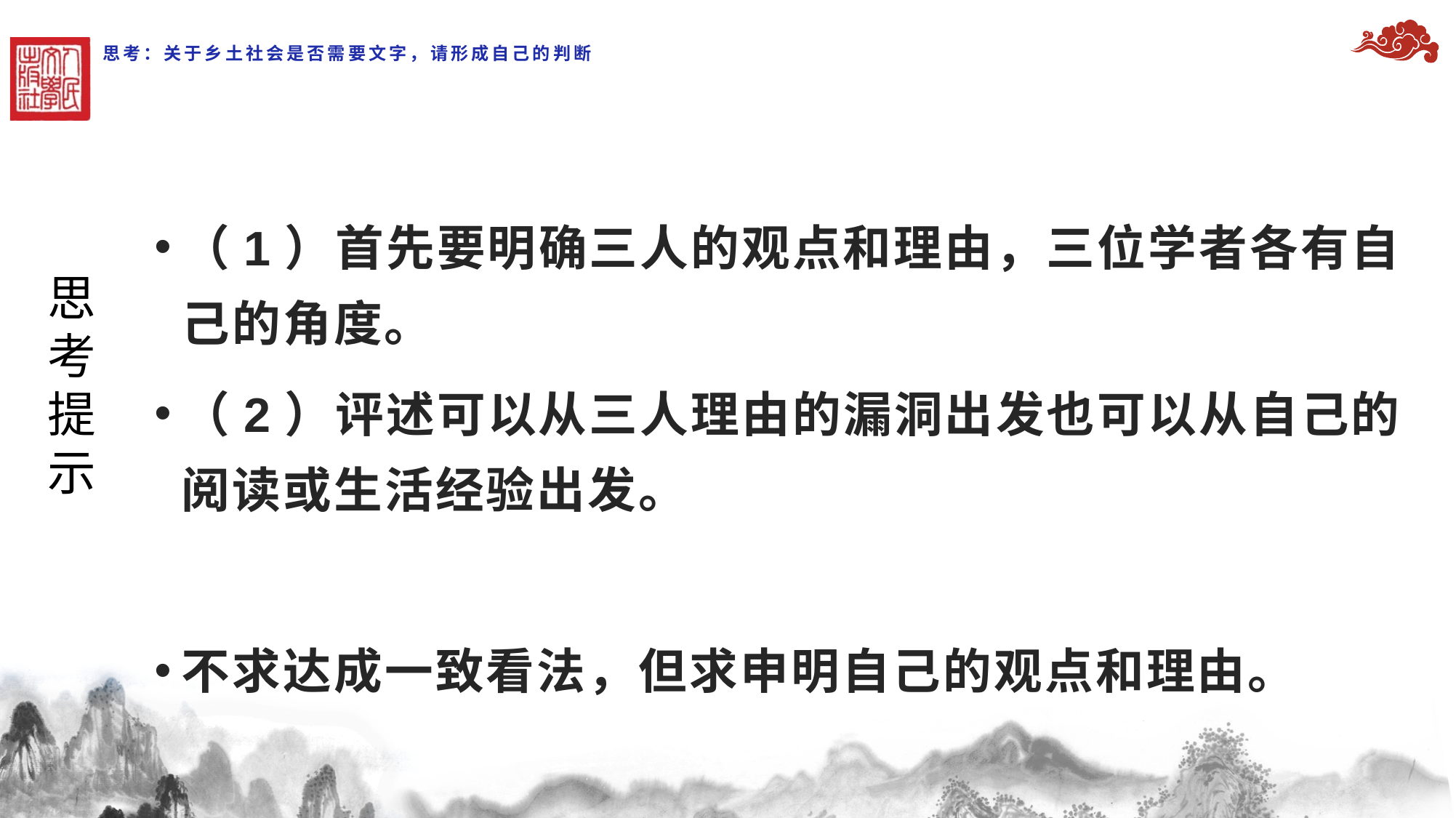

# 思考：关于乡土社会是否需要文字，请形成自己的判断
（1）首先要明确三人的观点和理由，三位学者各有自己的角度。
（2）评述可以从三人理由的漏洞出发也可以从自己的阅读或生活经验出发。

不求达成一致看法，但求申明自己的观点和理由。
思
考
提
示